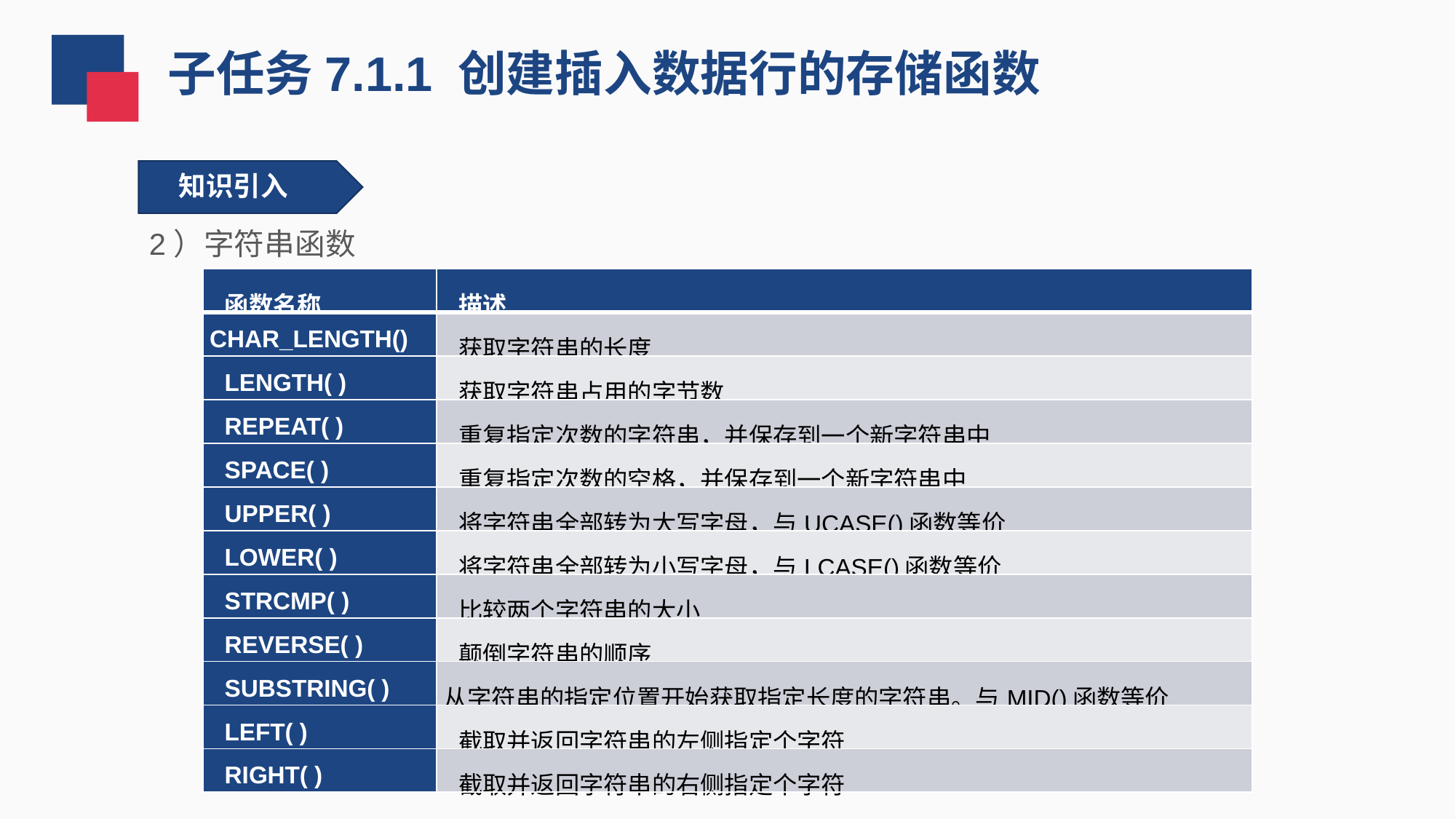

子任务7.1.1 创建插入数据行的存储函数

知识引入
2）字符串函数
| 函数名称 | 描述 |
| --- | --- |
| CHAR\_LENGTH() | 获取字符串的长度 |
| LENGTH( ) | 获取字符串占用的字节数 |
| REPEAT( ) | 重复指定次数的字符串，并保存到一个新字符串中 |
| SPACE( ) | 重复指定次数的空格，并保存到一个新字符串中 |
| UPPER( ) | 将字符串全部转为大写字母，与UCASE()函数等价 |
| LOWER( ) | 将字符串全部转为小写字母，与LCASE()函数等价 |
| STRCMP( ) | 比较两个字符串的大小 |
| REVERSE( ) | 颠倒字符串的顺序 |
| SUBSTRING( ) | 从字符串的指定位置开始获取指定长度的字符串。与MID()函数等价 |
| LEFT( ) | 截取并返回字符串的左侧指定个字符 |
| RIGHT( ) | 截取并返回字符串的右侧指定个字符 |